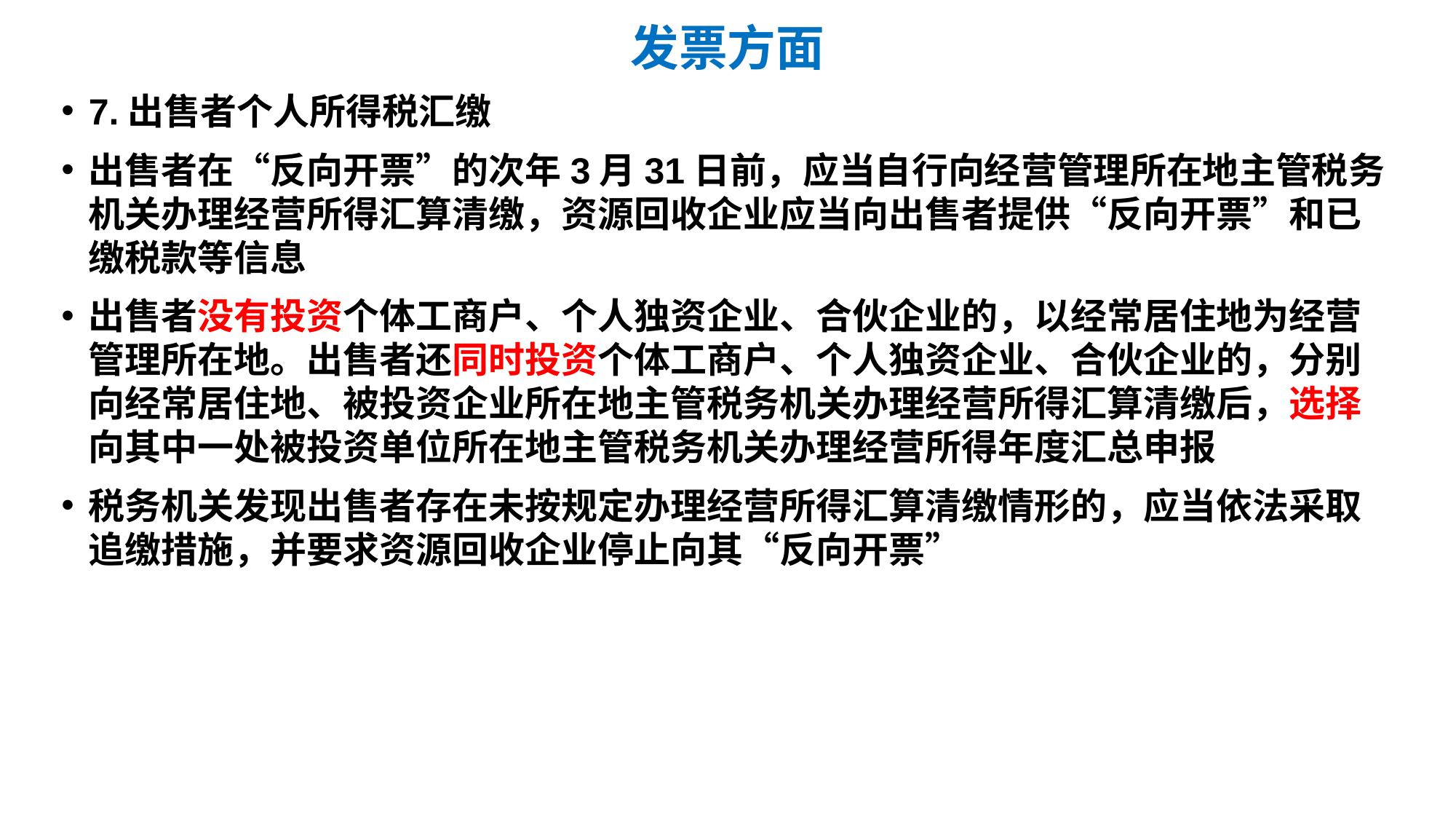

# 发票方面
7.出售者个人所得税汇缴
出售者在“反向开票”的次年3月31日前，应当自行向经营管理所在地主管税务机关办理经营所得汇算清缴，资源回收企业应当向出售者提供“反向开票”和已缴税款等信息
出售者没有投资个体工商户、个人独资企业、合伙企业的，以经常居住地为经营管理所在地。出售者还同时投资个体工商户、个人独资企业、合伙企业的，分别向经常居住地、被投资企业所在地主管税务机关办理经营所得汇算清缴后，选择向其中一处被投资单位所在地主管税务机关办理经营所得年度汇总申报
税务机关发现出售者存在未按规定办理经营所得汇算清缴情形的，应当依法采取追缴措施，并要求资源回收企业停止向其“反向开票”